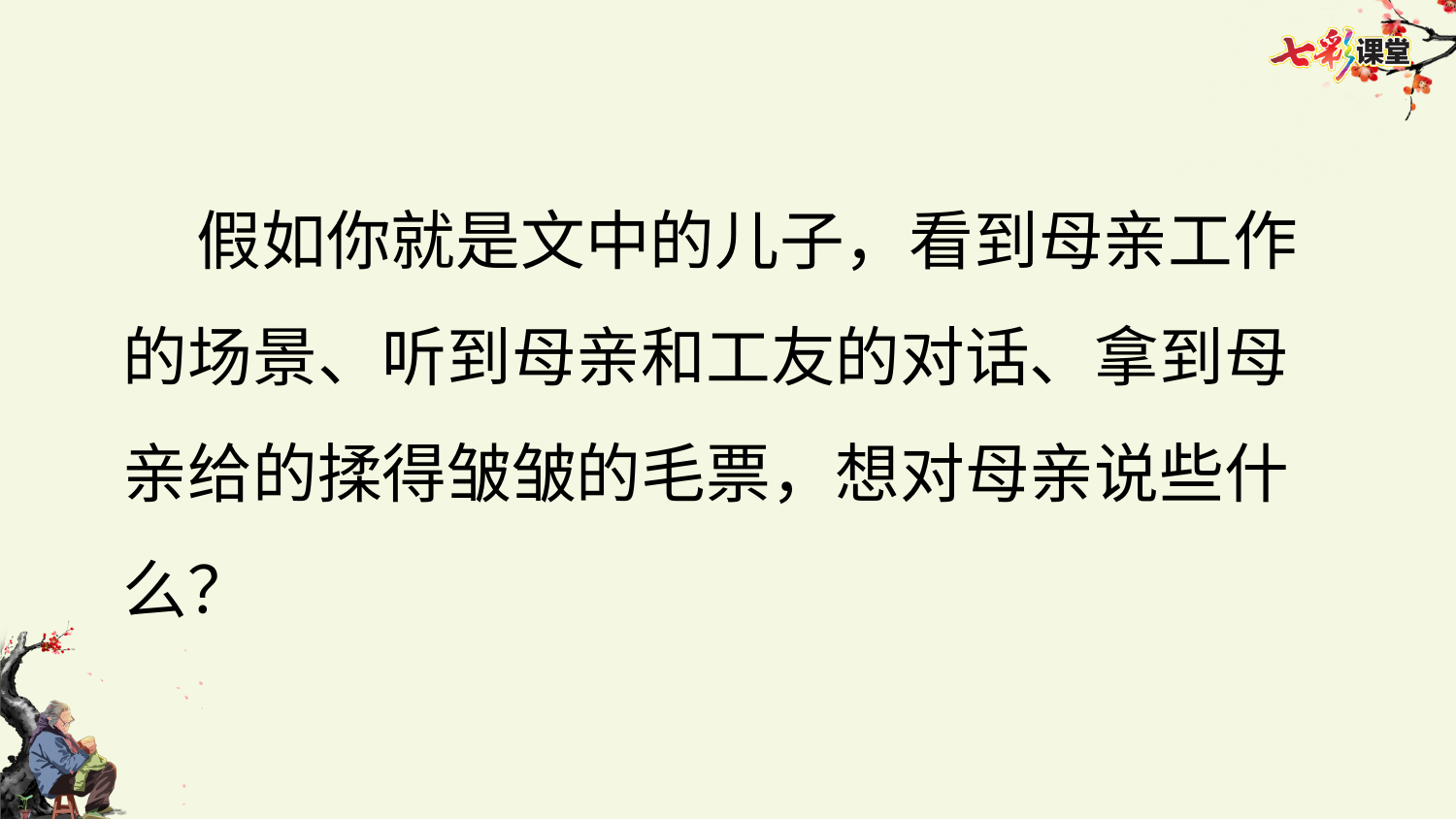

假如你就是文中的儿子，看到母亲工作的场景、听到母亲和工友的对话、拿到母亲给的揉得皱皱的毛票，想对母亲说些什么？